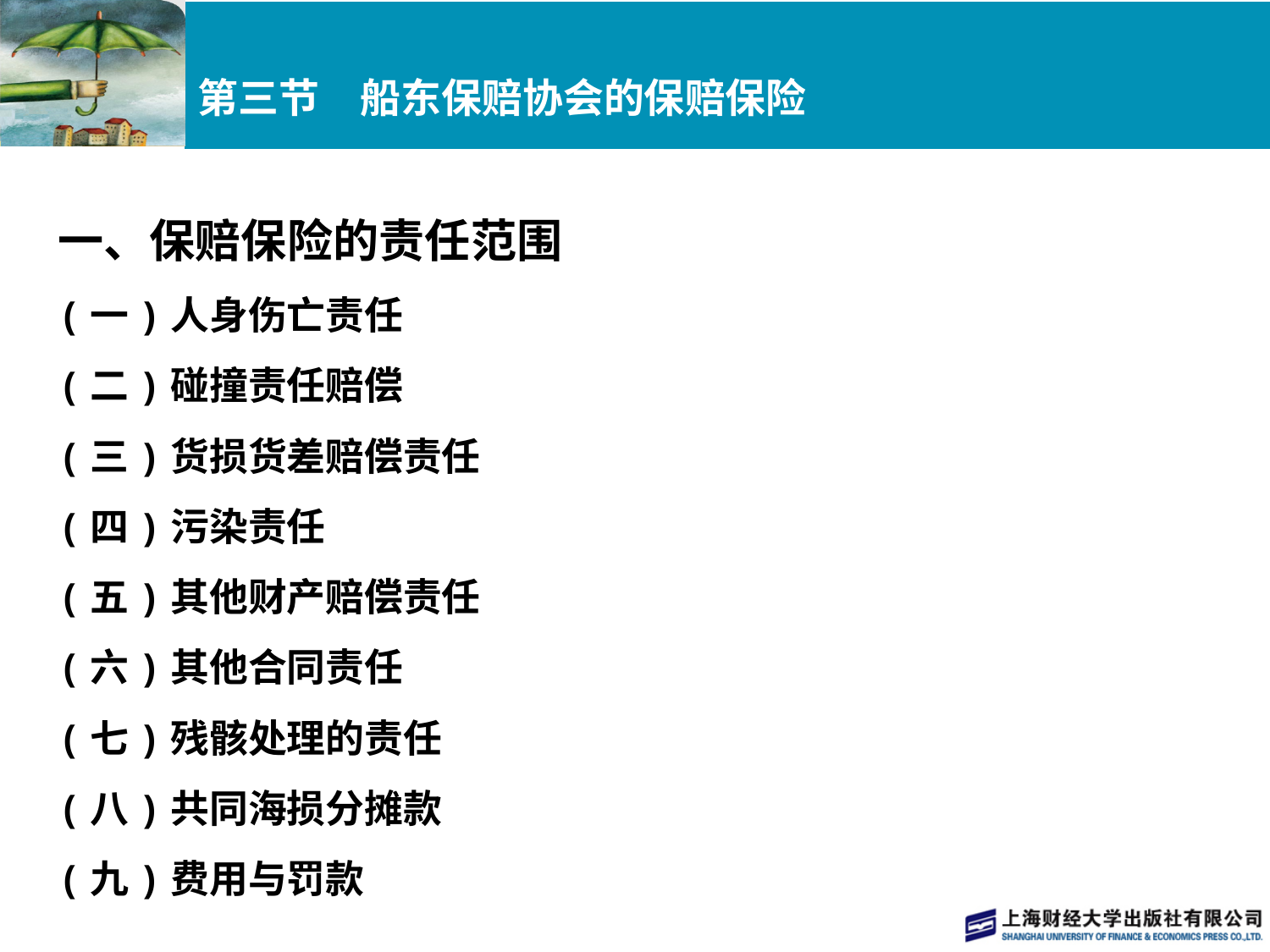

# 第三节　船东保赔协会的保赔保险
一、保赔保险的责任范围
(一)人身伤亡责任
(二)碰撞责任赔偿
(三)货损货差赔偿责任
(四)污染责任
(五)其他财产赔偿责任
(六)其他合同责任
(七)残骸处理的责任
(八)共同海损分摊款
(九)费用与罚款